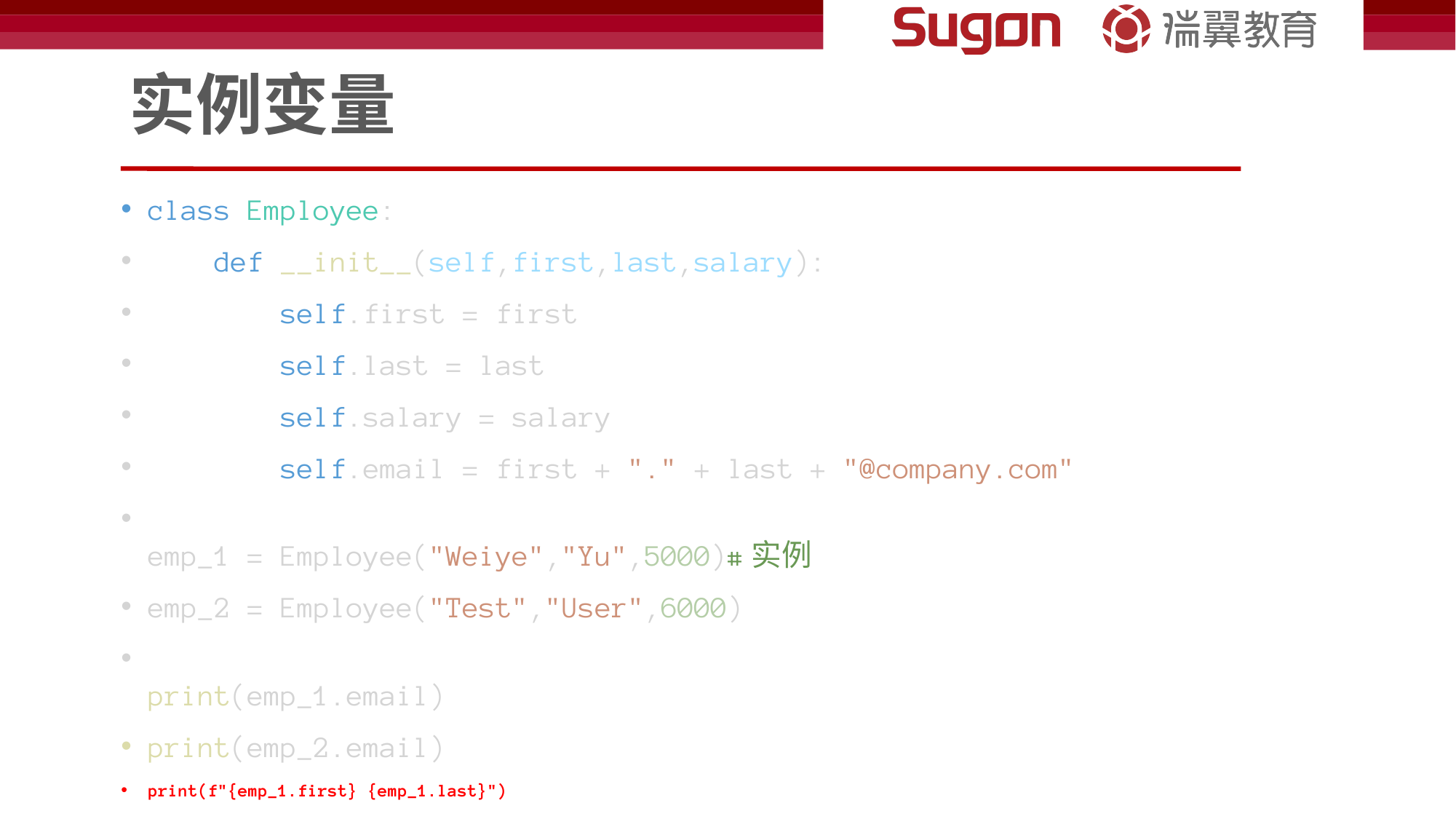

# 实例变量
class Employee:
    def __init__(self,first,last,salary):
        self.first = first
        self.last = last
        self.salary = salary
        self.email = first + "." + last + "@company.com"
emp_1 = Employee("Weiye","Yu",5000)#实例
emp_2 = Employee("Test","User",6000)
print(emp_1.email)
print(emp_2.email)
print(f"{emp_1.first} {emp_1.last}")